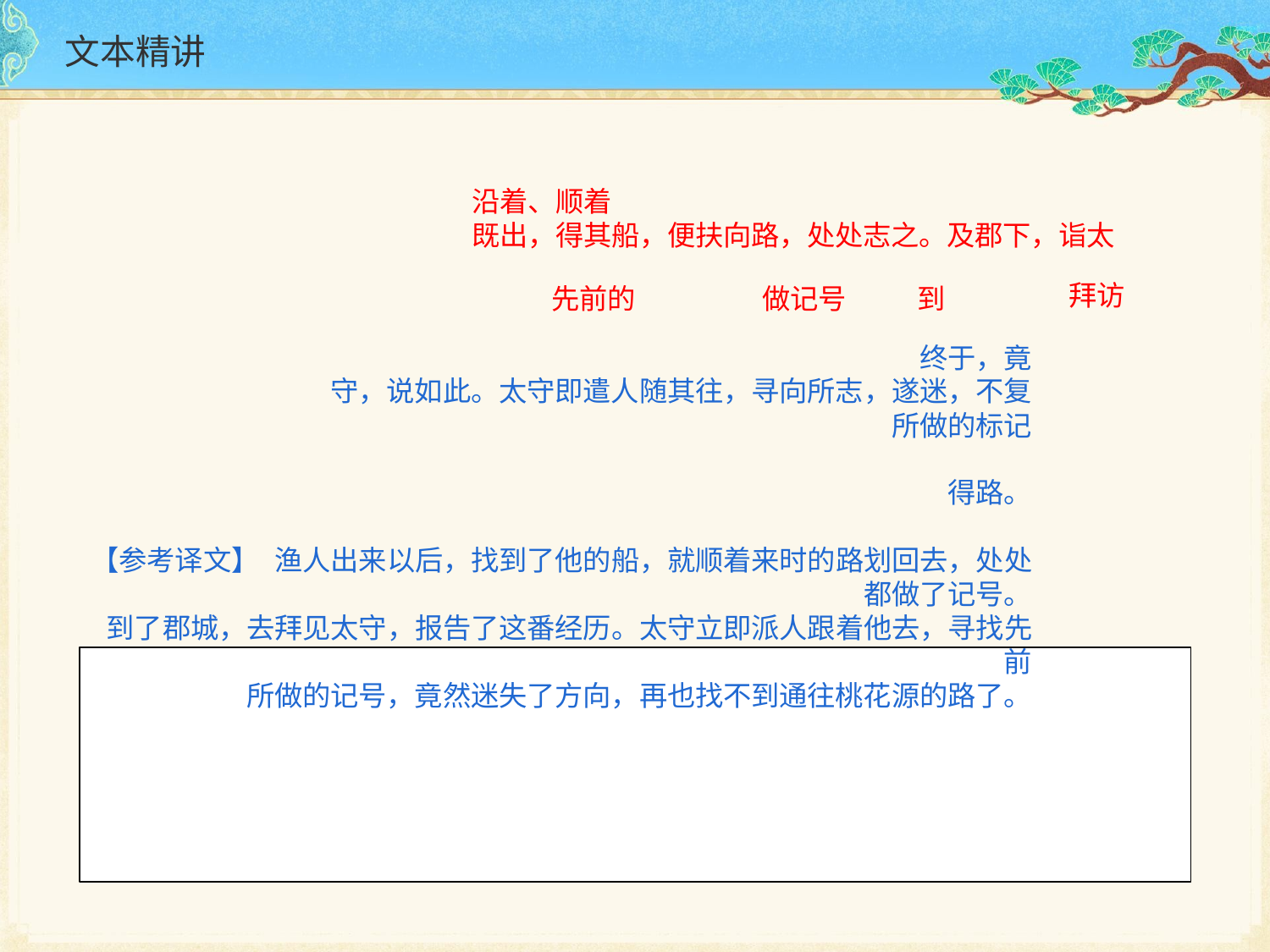

# 文本精讲
沿着、顺着
既出，得其船，便扶向路，处处志之。及郡下，诣太
拜访
先前的	做记号	到
终于，竟
守，说如此。太守即遣人随其往，寻向所志，遂迷，不复
所做的标记

得路。

【参考译文】  渔人出来以后，找到了他的船，就顺着来时的路划回去，处处都做了记号。
到了郡城，去拜见太守，报告了这番经历。太守立即派人跟着他去，寻找先前
所做的记号，竟然迷失了方向，再也找不到通往桃花源的路了。